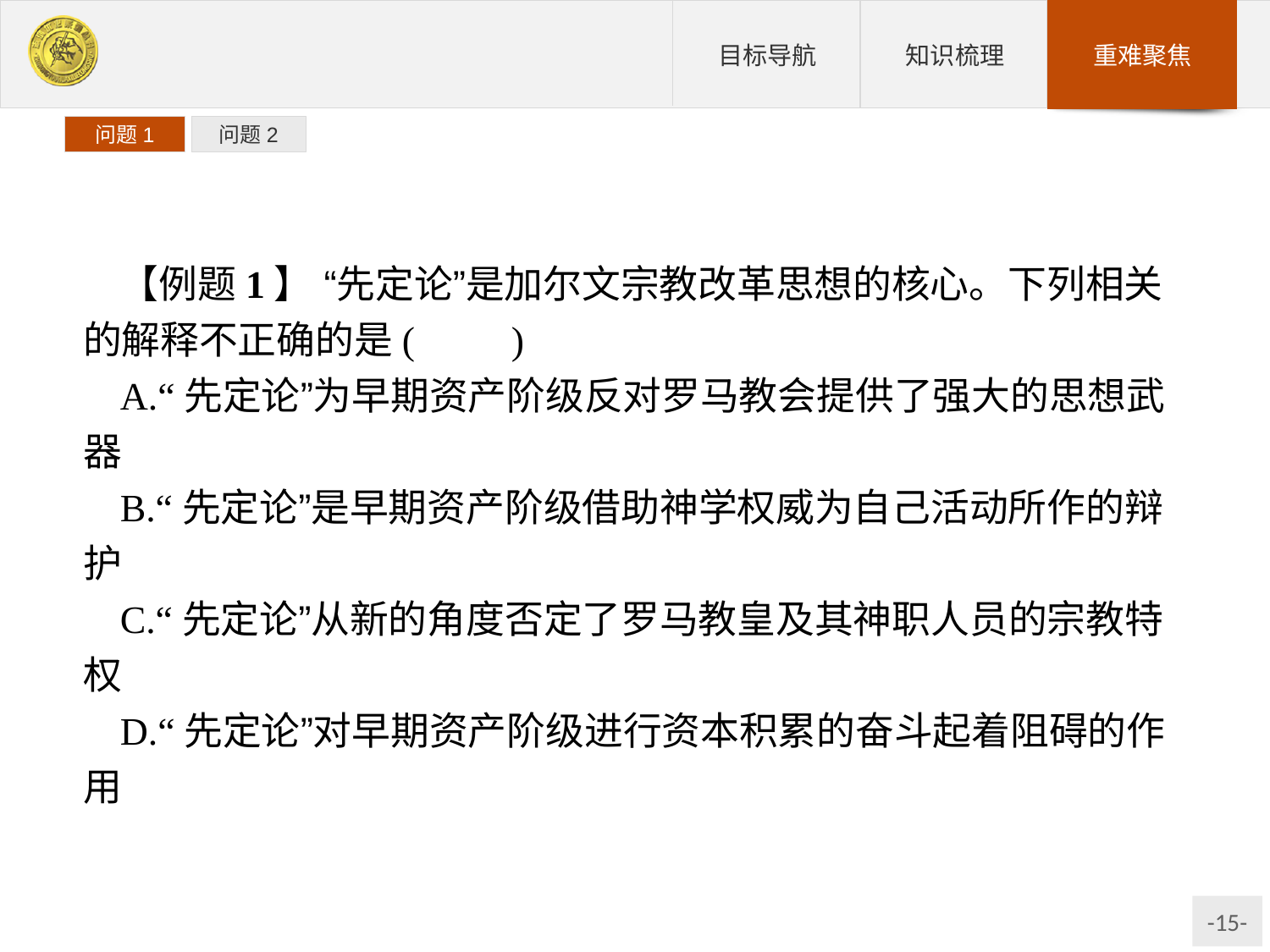

问题1
问题2
【例题1】 “先定论”是加尔文宗教改革思想的核心。下列相关的解释不正确的是(　　)
A.“先定论”为早期资产阶级反对罗马教会提供了强大的思想武器
B.“先定论”是早期资产阶级借助神学权威为自己活动所作的辩护
C.“先定论”从新的角度否定了罗马教皇及其神职人员的宗教特权
D.“先定论”对早期资产阶级进行资本积累的奋斗起着阻碍的作用